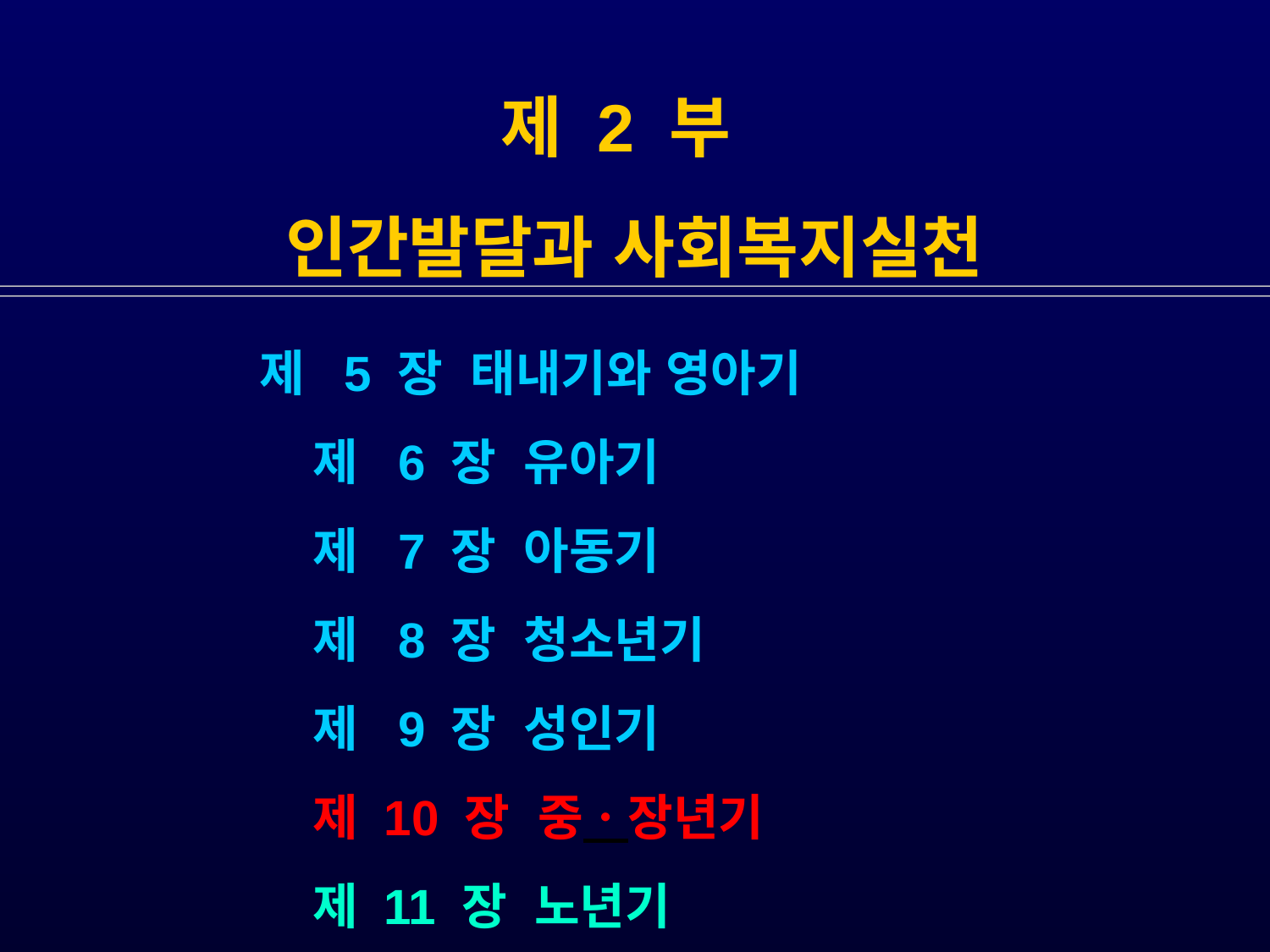

# 제 2 부 인간발달과 사회복지실천

                     제  5 장  태내기와 영아기
                     제  6 장  유아기
                     제  7 장  아동기
                     제  8 장  청소년기
                     제  9 장  성인기
                     제 10 장  중ㆍ장년기
                     제 11 장  노년기